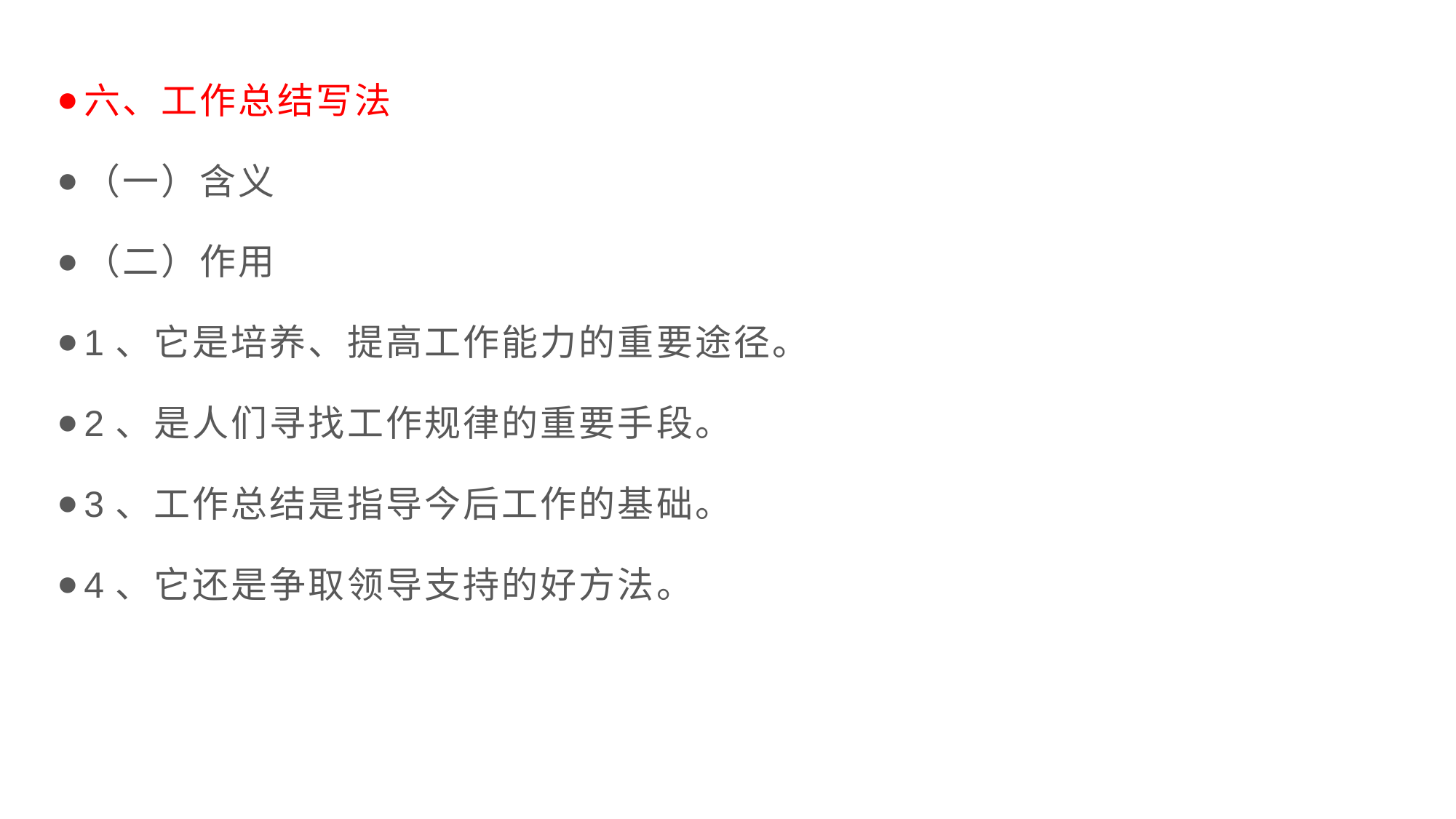

六、工作总结写法
（一）含义
（二）作用
1、它是培养、提高工作能力的重要途径。
2、是人们寻找工作规律的重要手段。
3、工作总结是指导今后工作的基础。
4、它还是争取领导支持的好方法。